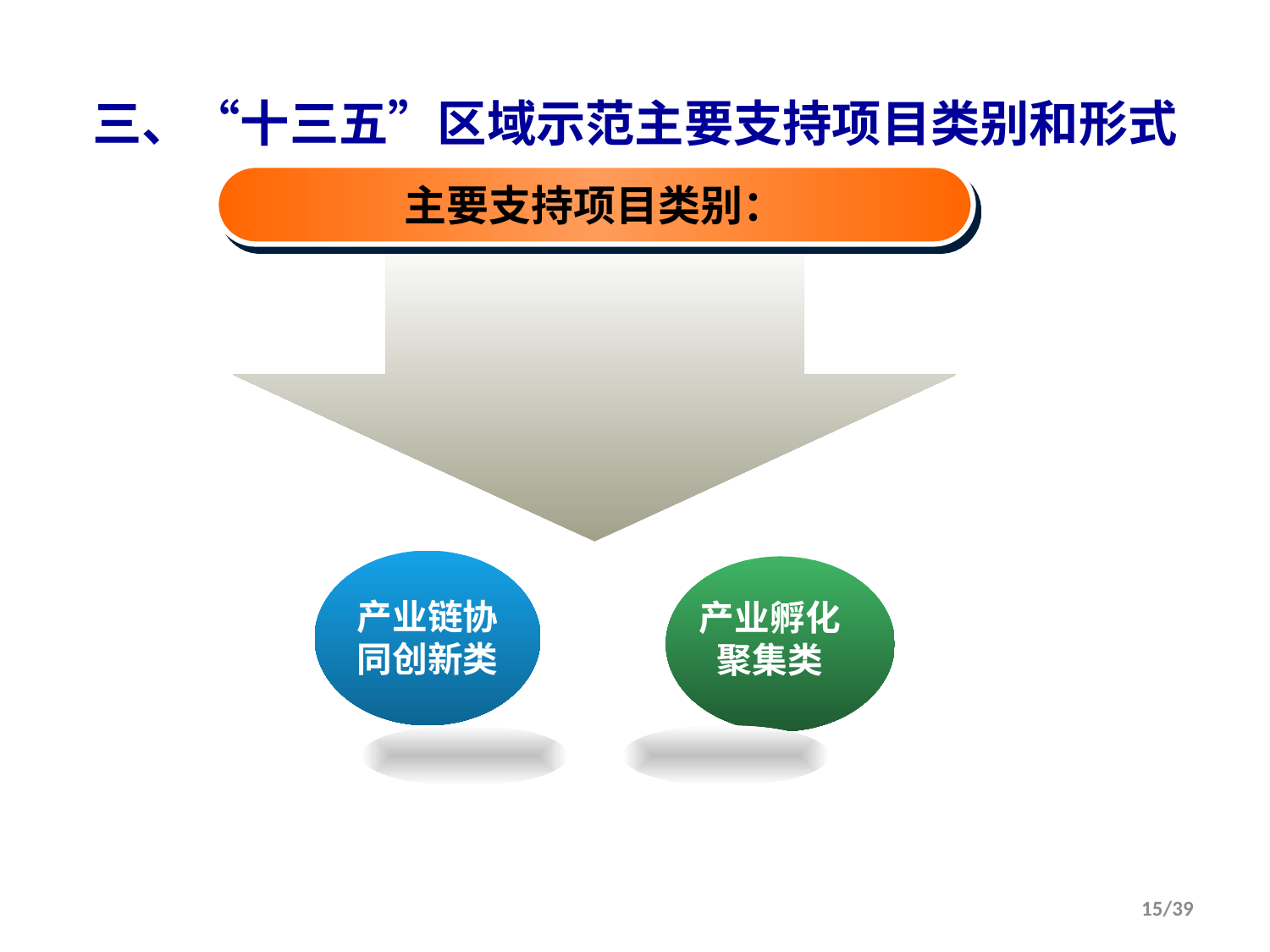

三、“十三五”区域示范主要支持项目类别和形式
主要支持项目类别：

产业孵化聚集类

产业链协同创新类

15/39